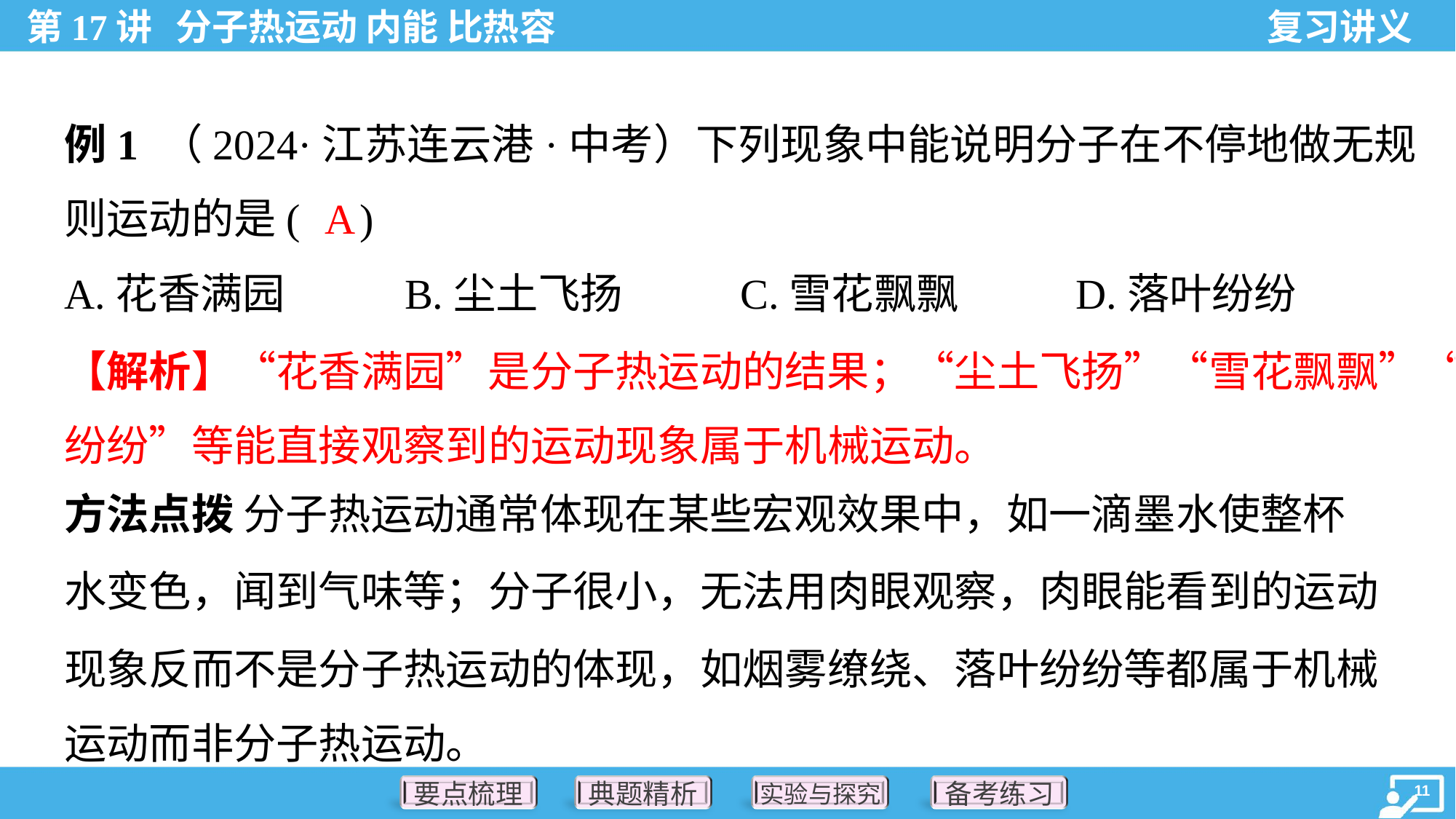

例1 （2024·江苏连云港·中考）下列现象中能说明分子在不停地做无规
则运动的是(     )
A
A.花香满园	B.尘土飞扬	C.雪花飘飘	D.落叶纷纷
【解析】“花香满园”是分子热运动的结果；“尘土飞扬”“雪花飘飘”“落叶
纷纷”等能直接观察到的运动现象属于机械运动。
方法点拨 分子热运动通常体现在某些宏观效果中，如一滴墨水使整杯
水变色，闻到气味等；分子很小，无法用肉眼观察，肉眼能看到的运动
现象反而不是分子热运动的体现，如烟雾缭绕、落叶纷纷等都属于机械
运动而非分子热运动。